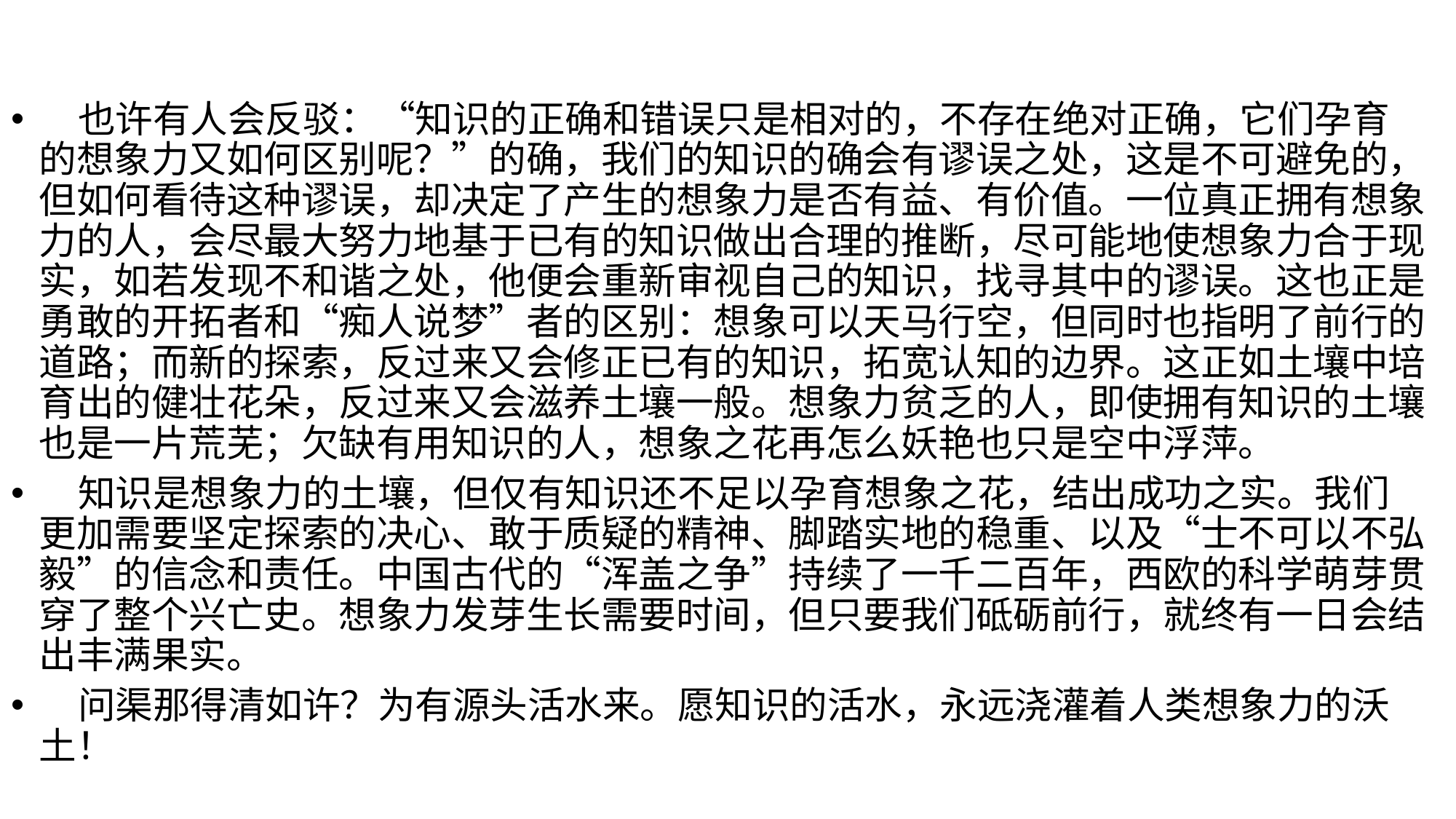

也许有人会反驳：“知识的正确和错误只是相对的，不存在绝对正确，它们孕育的想象力又如何区别呢？”的确，我们的知识的确会有谬误之处，这是不可避免的，但如何看待这种谬误，却决定了产生的想象力是否有益、有价值。一位真正拥有想象力的人，会尽最大努力地基于已有的知识做出合理的推断，尽可能地使想象力合于现实，如若发现不和谐之处，他便会重新审视自己的知识，找寻其中的谬误。这也正是勇敢的开拓者和“痴人说梦”者的区别：想象可以天马行空，但同时也指明了前行的道路；而新的探索，反过来又会修正已有的知识，拓宽认知的边界。这正如土壤中培育出的健壮花朵，反过来又会滋养土壤一般。想象力贫乏的人，即使拥有知识的土壤也是一片荒芜；欠缺有用知识的人，想象之花再怎么妖艳也只是空中浮萍。
    知识是想象力的土壤，但仅有知识还不足以孕育想象之花，结出成功之实。我们更加需要坚定探索的决心、敢于质疑的精神、脚踏实地的稳重、以及“士不可以不弘毅”的信念和责任。中国古代的“浑盖之争”持续了一千二百年，西欧的科学萌芽贯穿了整个兴亡史。想象力发芽生长需要时间，但只要我们砥砺前行，就终有一日会结出丰满果实。
    问渠那得清如许？为有源头活水来。愿知识的活水，永远浇灌着人类想象力的沃土！